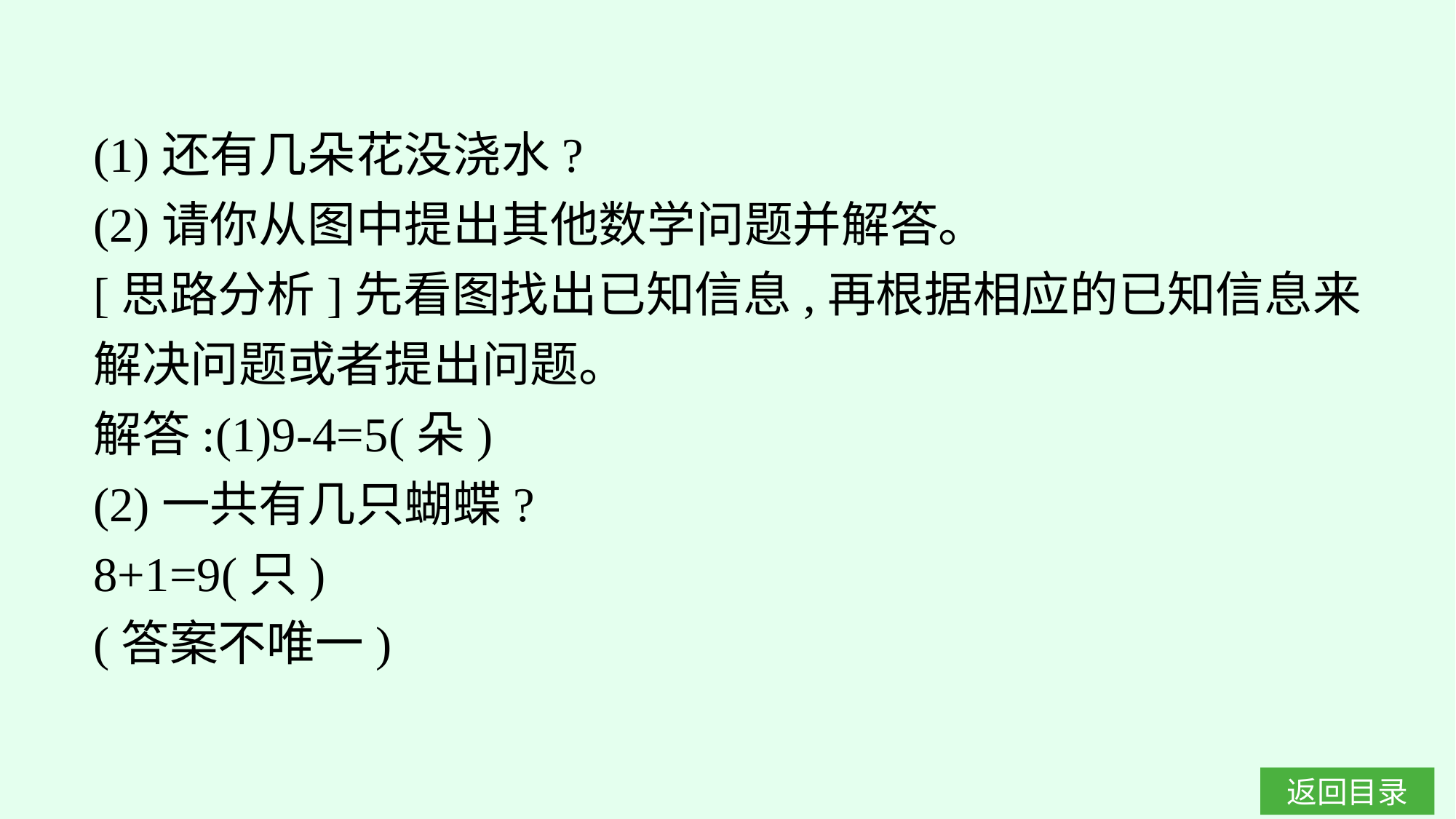

(1)还有几朵花没浇水?
(2)请你从图中提出其他数学问题并解答。
[思路分析]先看图找出已知信息,再根据相应的已知信息来解决问题或者提出问题。
解答:(1)9-4=5(朵)
(2)一共有几只蝴蝶?
8+1=9(只)
(答案不唯一)